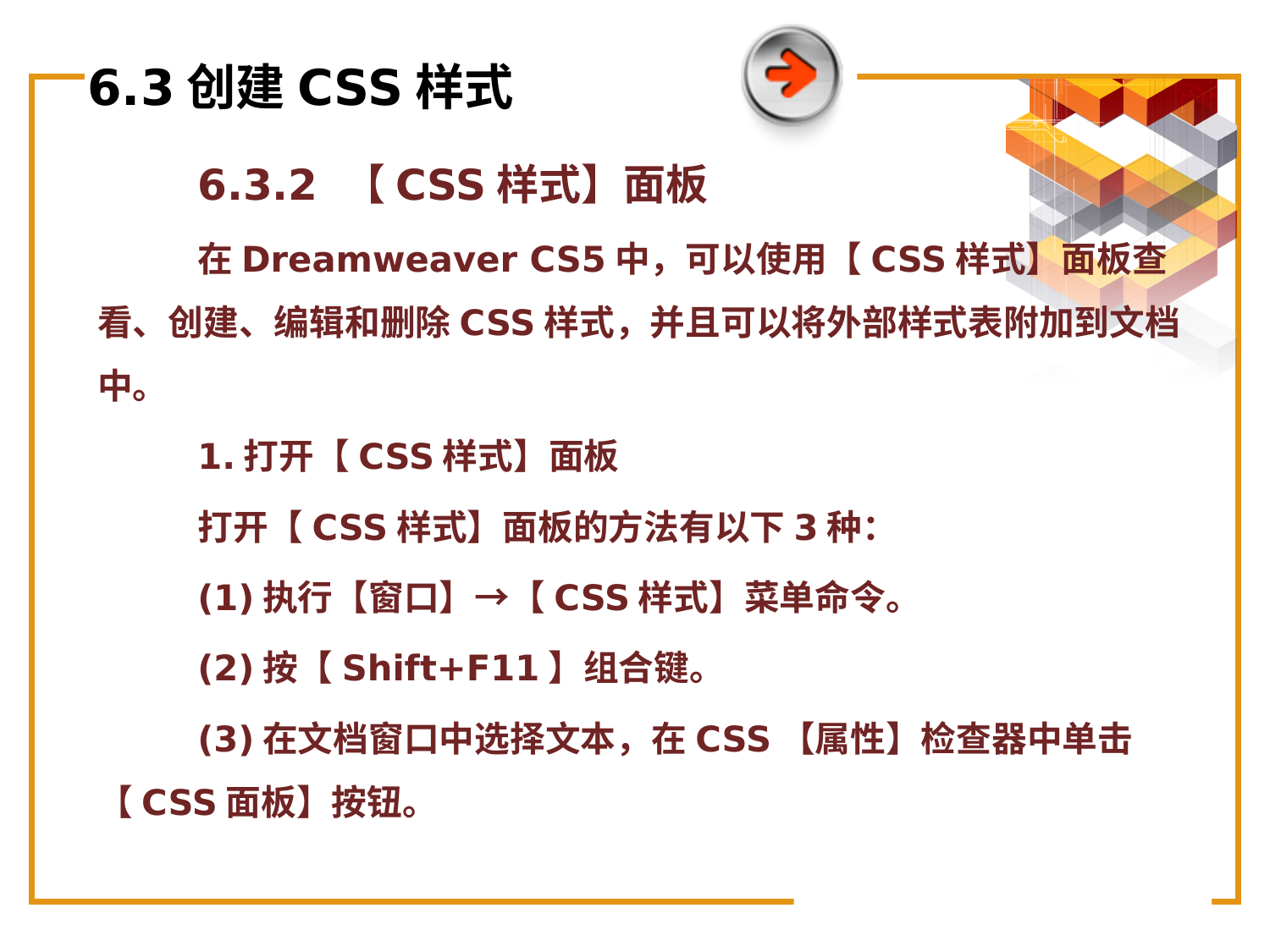

# 6.3创建CSS样式
6.3.2 【CSS样式】面板
在Dreamweaver CS5中，可以使用【CSS样式】面板查看、创建、编辑和删除CSS样式，并且可以将外部样式表附加到文档中。
1.打开【CSS样式】面板
打开【CSS样式】面板的方法有以下3种：
(1)执行【窗口】→【CSS样式】菜单命令。
(2)按【Shift+F11】组合键。
(3)在文档窗口中选择文本，在CSS【属性】检查器中单击【CSS面板】按钮。